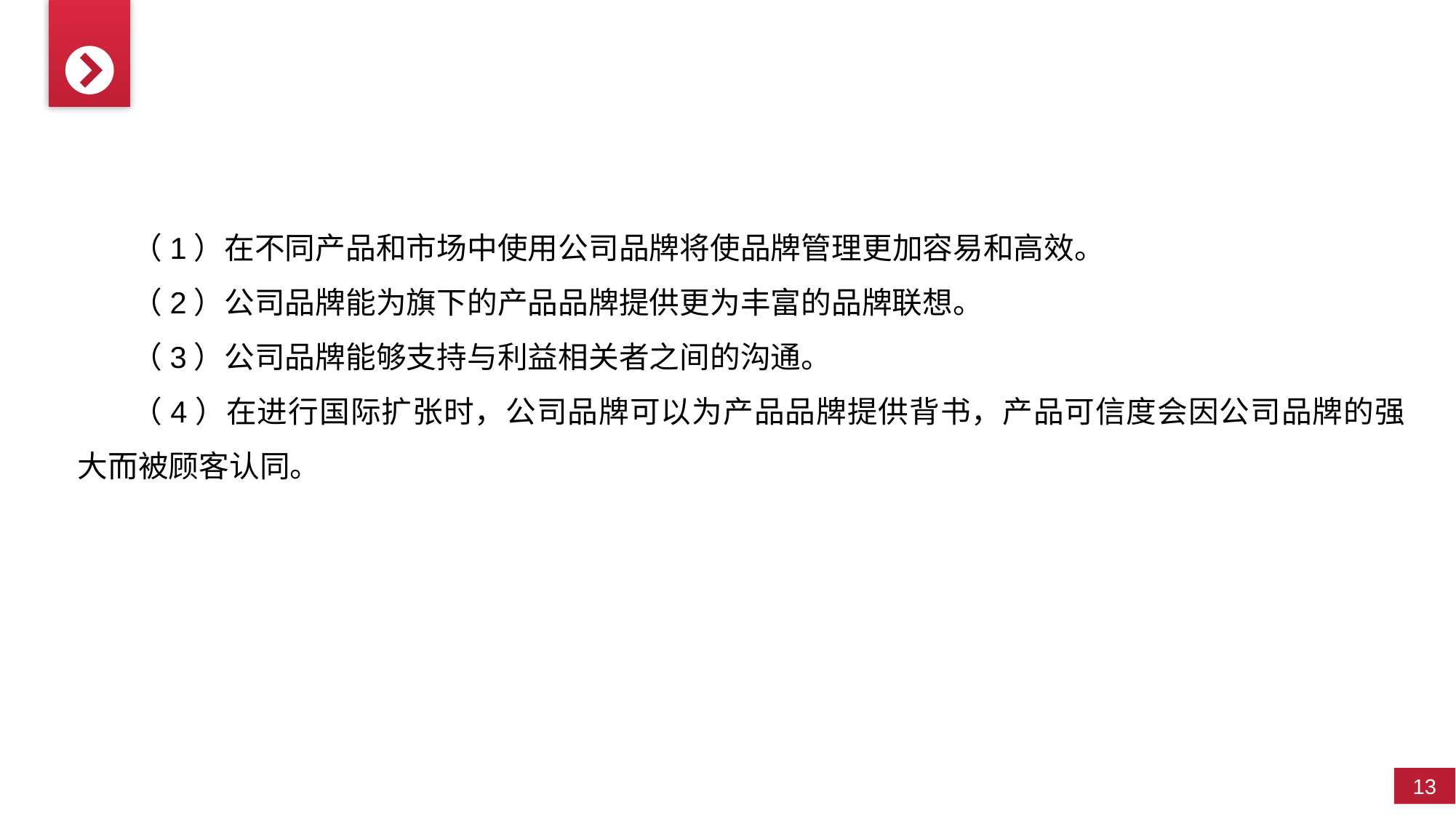

（1）在不同产品和市场中使用公司品牌将使品牌管理更加容易和高效。
（2）公司品牌能为旗下的产品品牌提供更为丰富的品牌联想。
（3）公司品牌能够支持与利益相关者之间的沟通。
（4）在进行国际扩张时，公司品牌可以为产品品牌提供背书，产品可信度会因公司品牌的强大而被顾客认同。